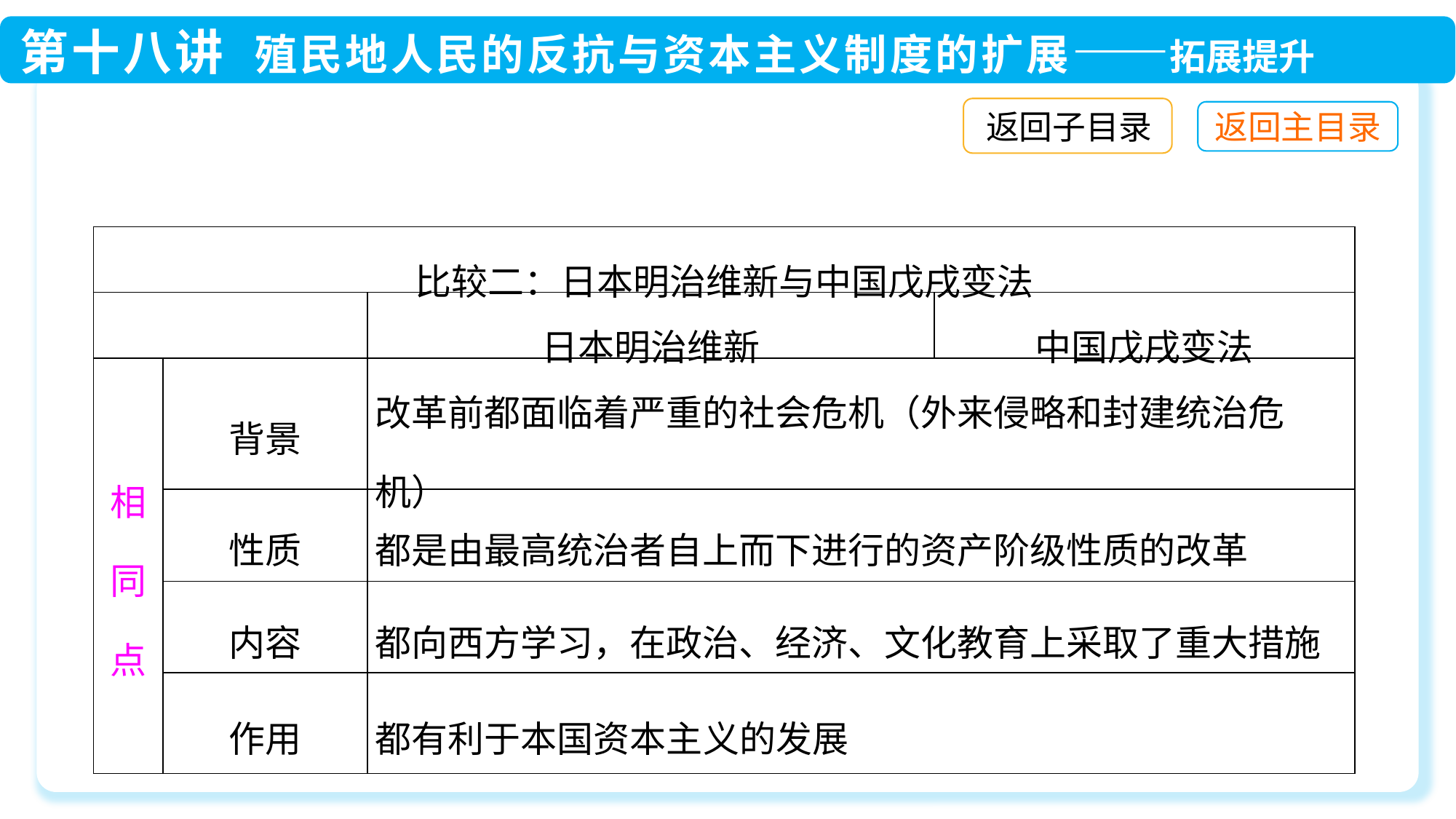

返回子目录
| 比较二：日本明治维新与中国戊戌变法 |  |  |  |
| --- | --- | --- | --- |
|  |  | 日本明治维新 | 中国戊戌变法 |
| 相同点 | 背景 | 改革前都面临着严重的社会危机（外来侵略和封建统治危机） |  |
|  | 性质 | 都是由最高统治者自上而下进行的资产阶级性质的改革 |  |
|  | 内容 | 都向西方学习，在政治、经济、文化教育上采取了重大措施 |  |
|  | 作用 | 都有利于本国资本主义的发展 |  |